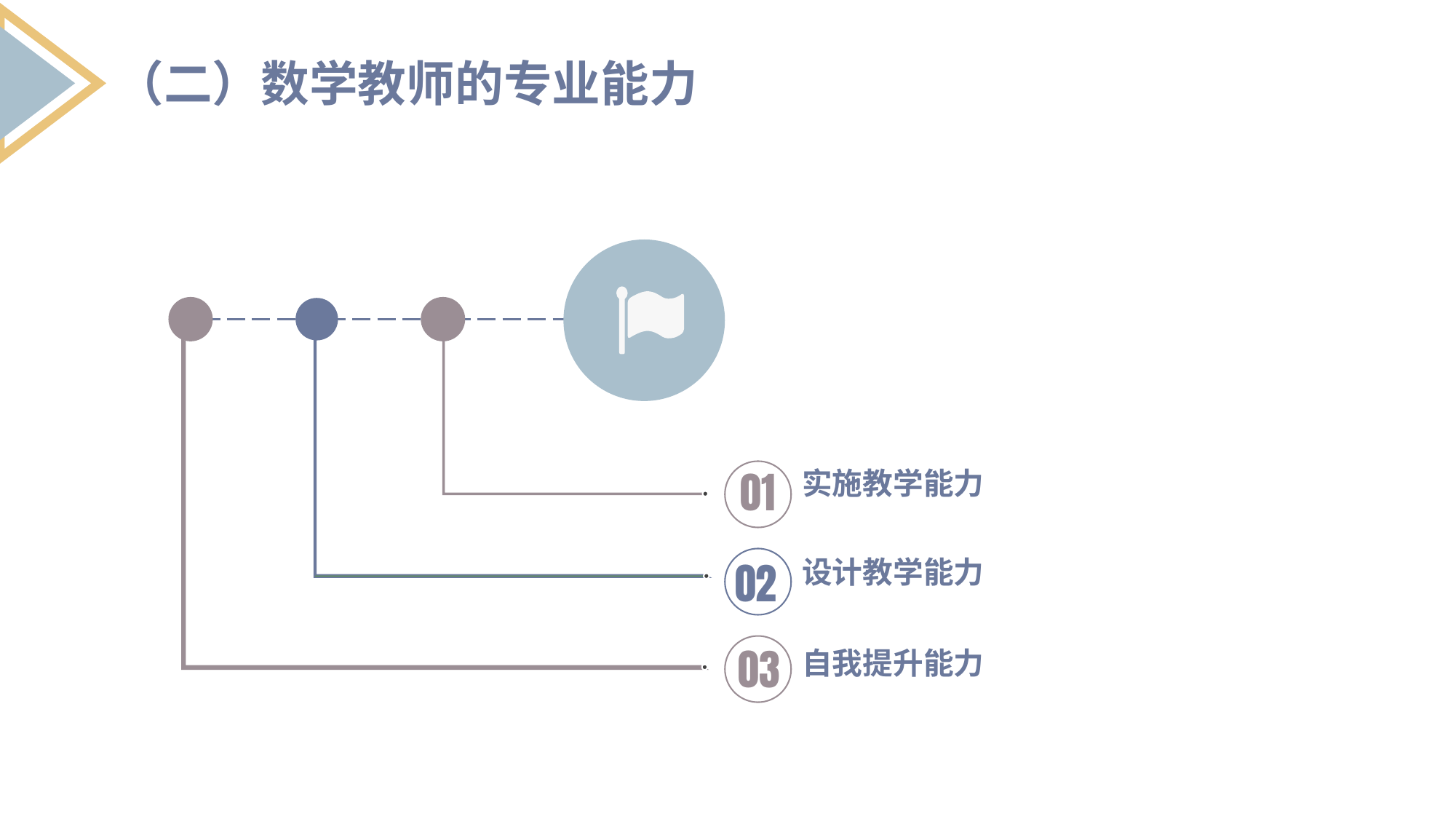

（二）数学教师的专业能力

实施教学能力

01

设计教学能力

02

03
自我提升能力